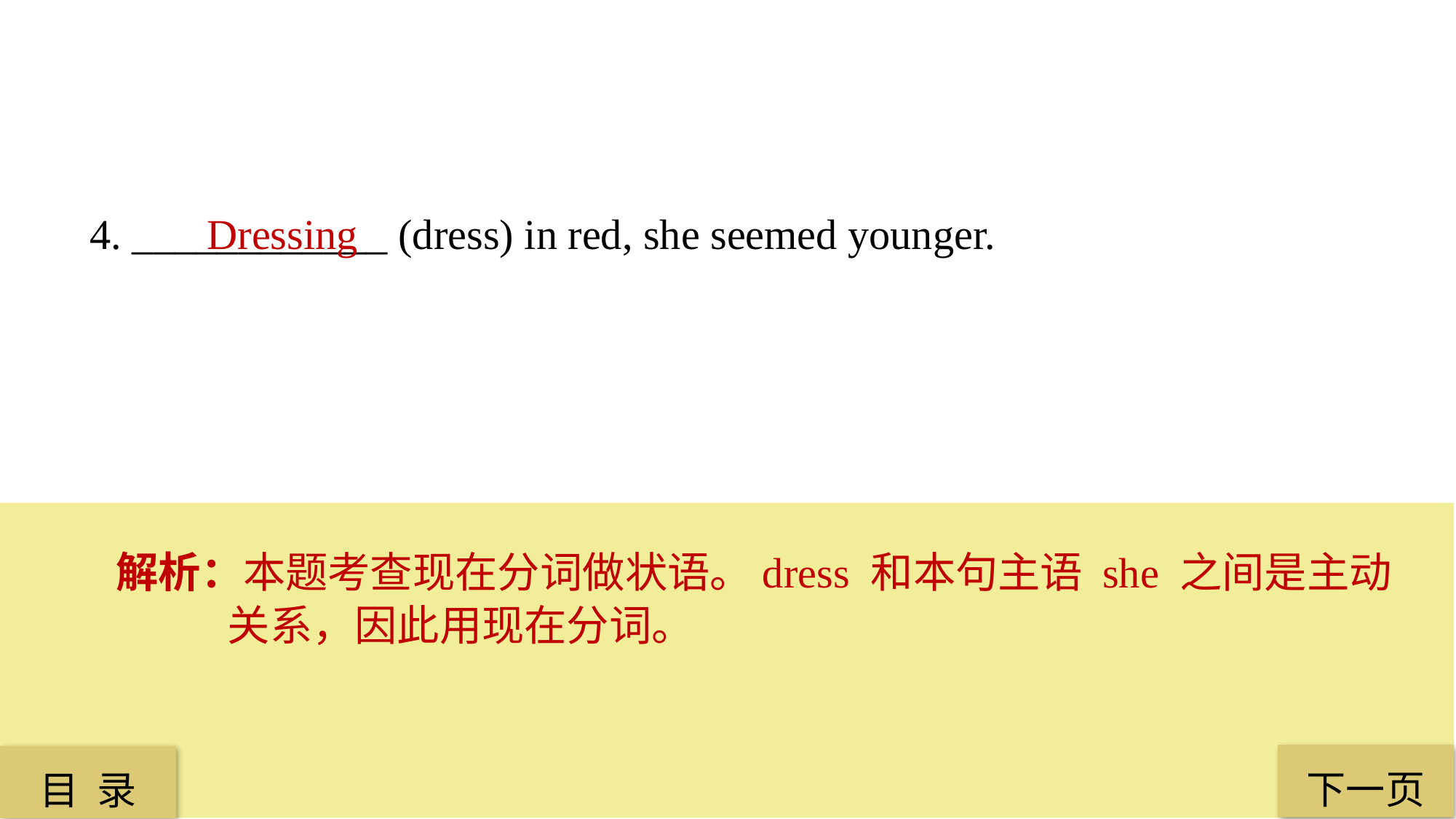

4. ____________ (dress) in red, she seemed younger.
 Dressing
解析：本题考查现在分词做状语。dress 和本句主语 she 之间是主动关系，因此用现在分词。